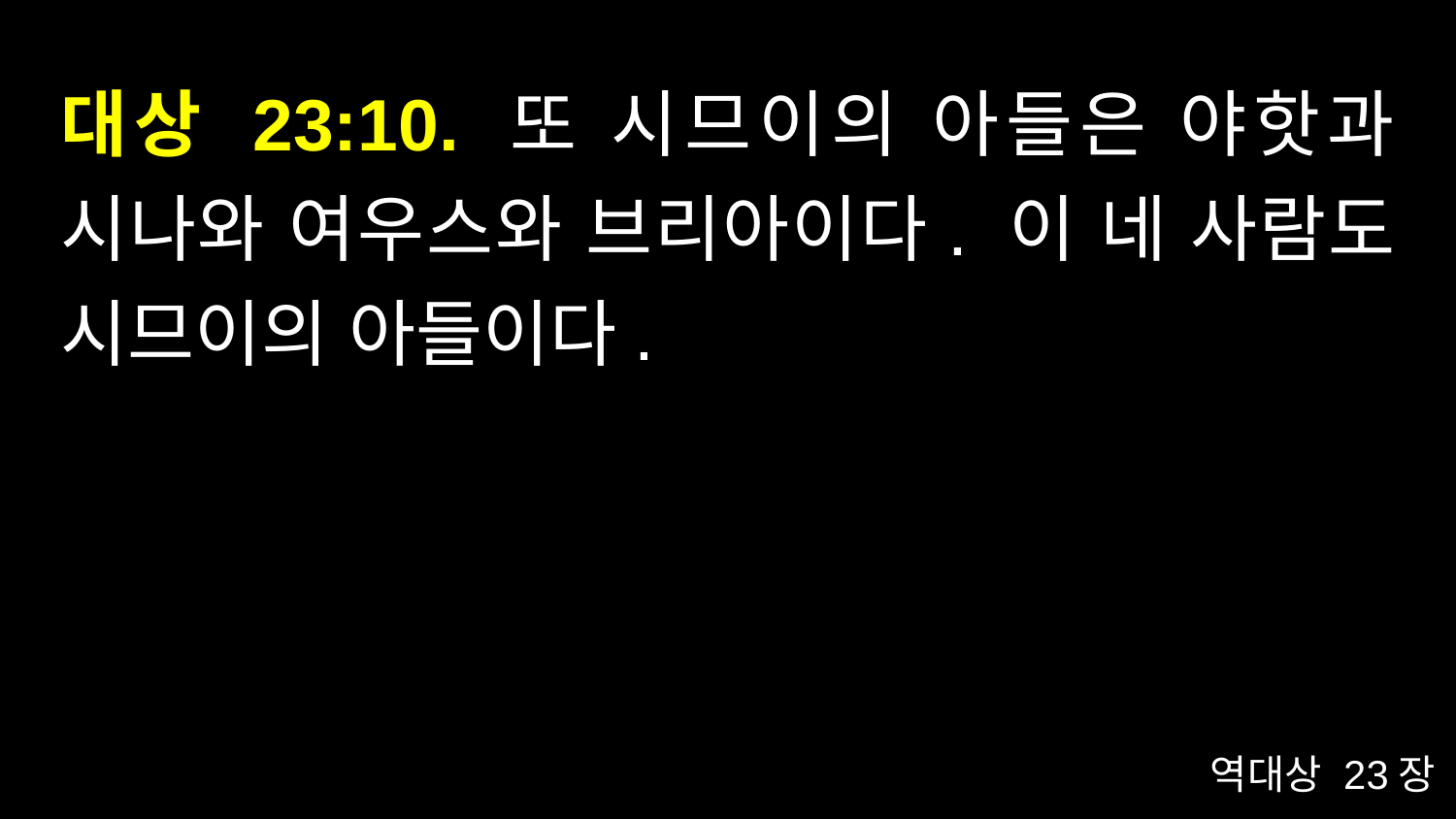

# 대상 23:10. 또 시므이의 아들은 야핫과 시나와 여우스와 브리아이다. 이 네 사람도 시므이의 아들이다.
역대상 23장